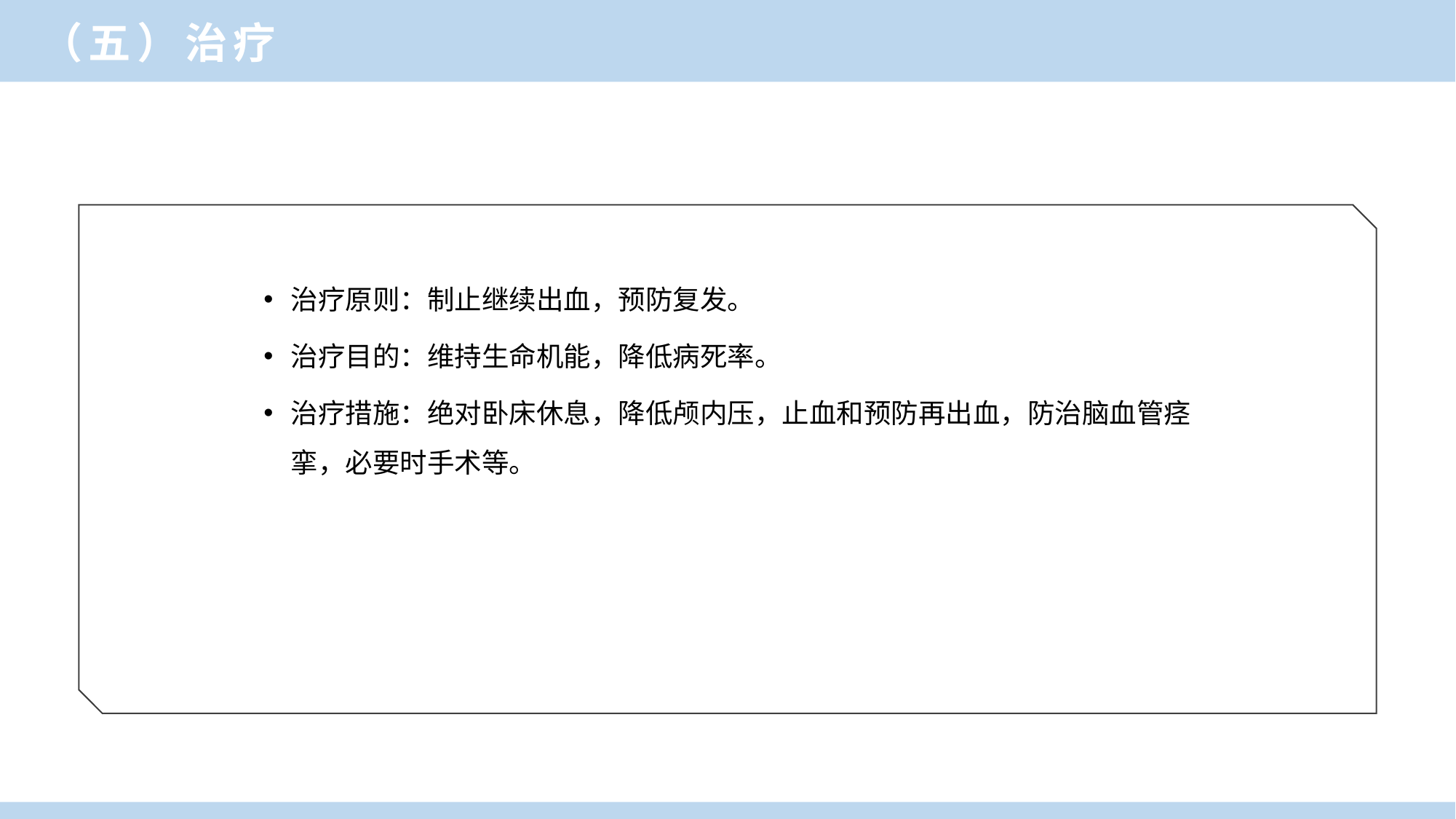

（五）治疗

治疗原则：制止继续出血，预防复发。
治疗目的：维持生命机能，降低病死率。
治疗措施：绝对卧床休息，降低颅内压，止血和预防再出血，防治脑血管痉挛，必要时手术等。